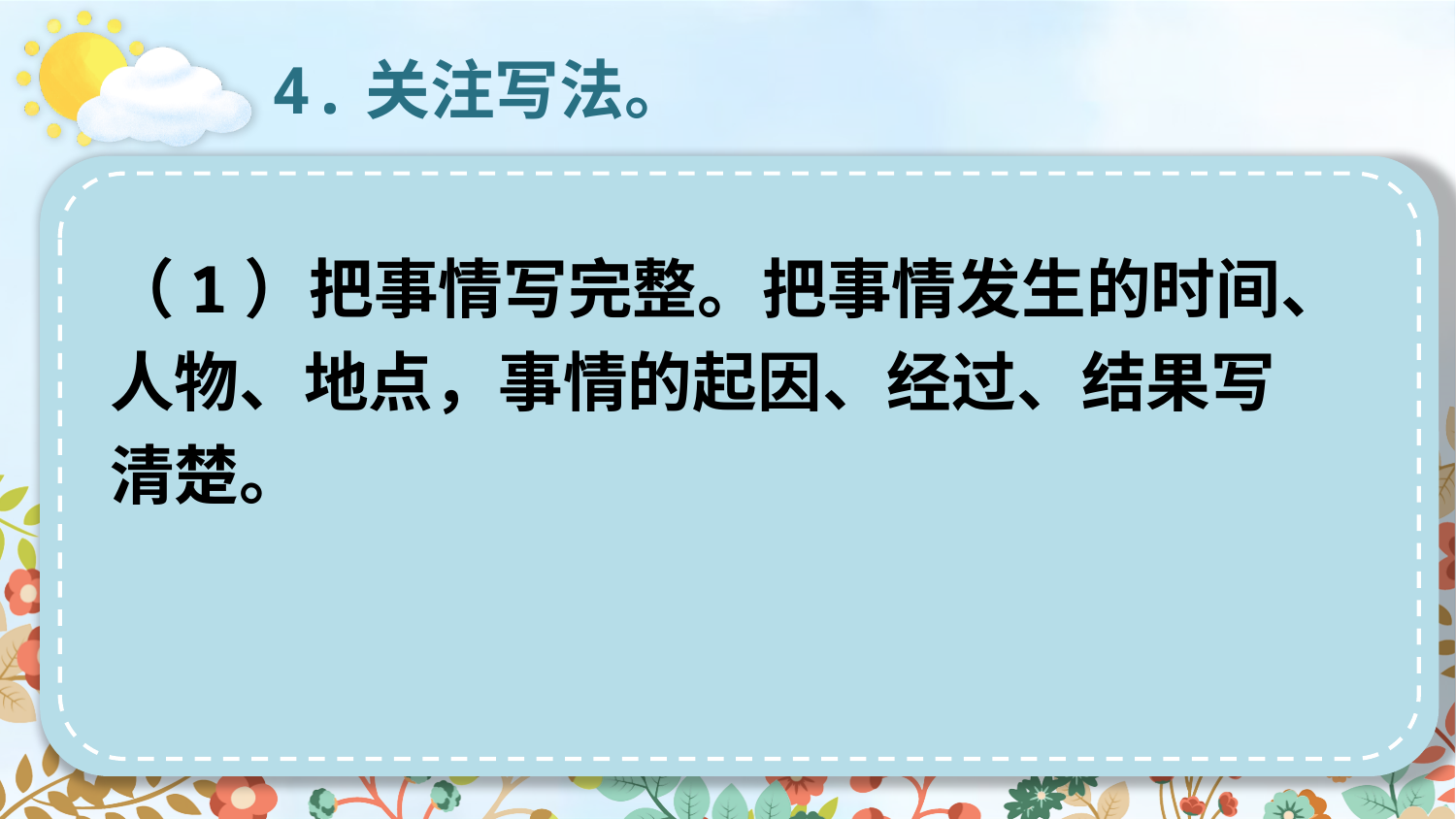

4.关注写法。
（1）把事情写完整。把事情发生的时间、人物、地点，事情的起因、经过、结果写清楚。